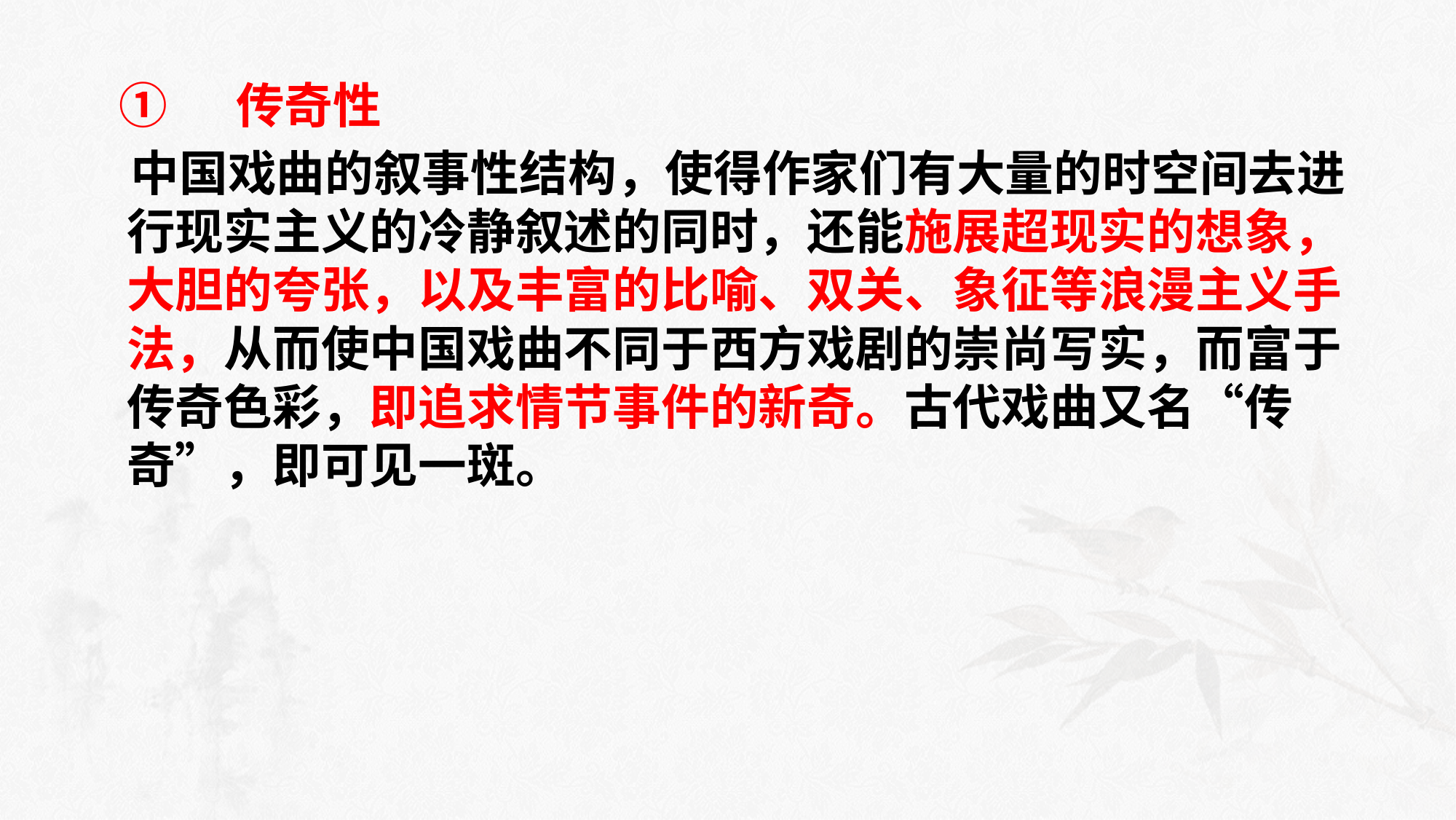

#
   ①	传奇性
   中国戏曲的叙事性结构，使得作家们有大量的时空间去进行现实主义的冷静叙述的同时，还能施展超现实的想象，大胆的夸张，以及丰富的比喻、双关、象征等浪漫主义手法，从而使中国戏曲不同于西方戏剧的崇尚写实，而富于传奇色彩，即追求情节事件的新奇。古代戏曲又名“传奇”，即可见一斑。